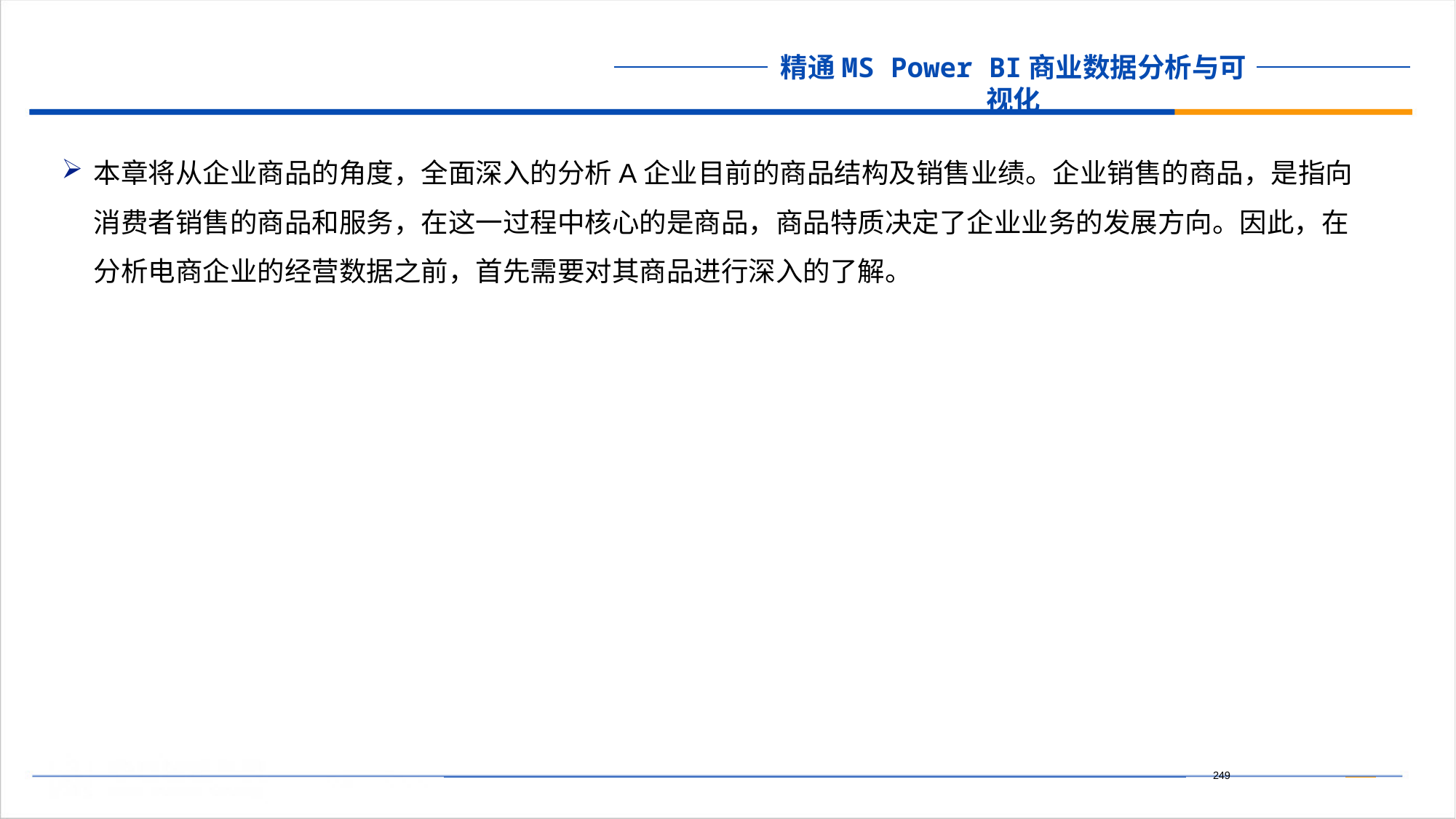

本章将从企业商品的角度，全面深入的分析A企业目前的商品结构及销售业绩。企业销售的商品，是指向消费者销售的商品和服务，在这一过程中核心的是商品，商品特质决定了企业业务的发展方向。因此，在分析电商企业的经营数据之前，首先需要对其商品进行深入的了解。